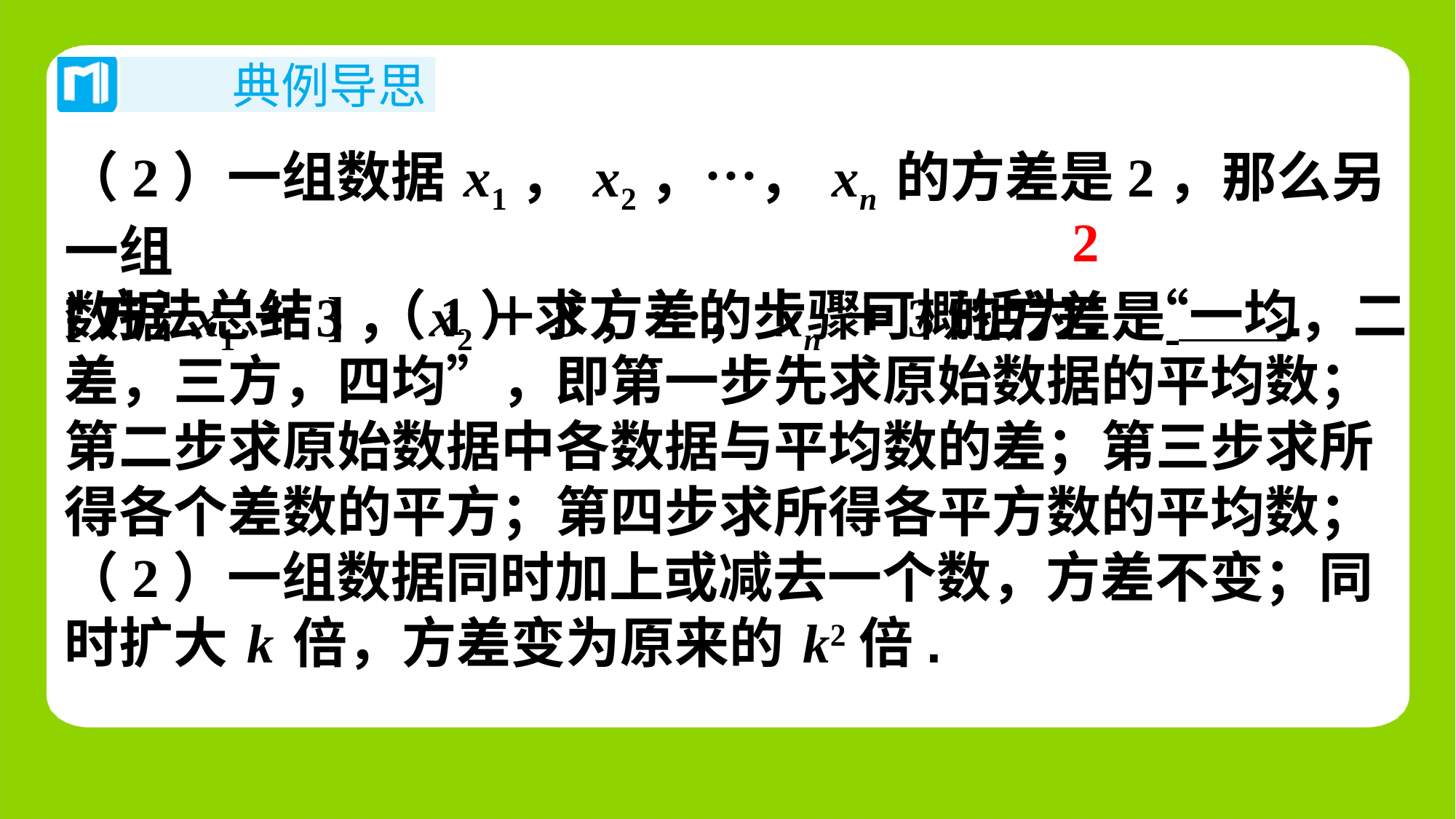

（2）一组数据x1，x2，…，xn的方差是2，那么另一组
数据x1＋3，x2＋3，…，xn＋3的方差是                  ⁠.
2
[方法总结] （1）求方差的步骤可概括为：“一均，二
差，三方，四均”，即第一步先求原始数据的平均数；
第二步求原始数据中各数据与平均数的差；第三步求所
得各个差数的平方；第四步求所得各平方数的平均数；
（2）一组数据同时加上或减去一个数，方差不变；同
时扩大k倍，方差变为原来的k2倍.